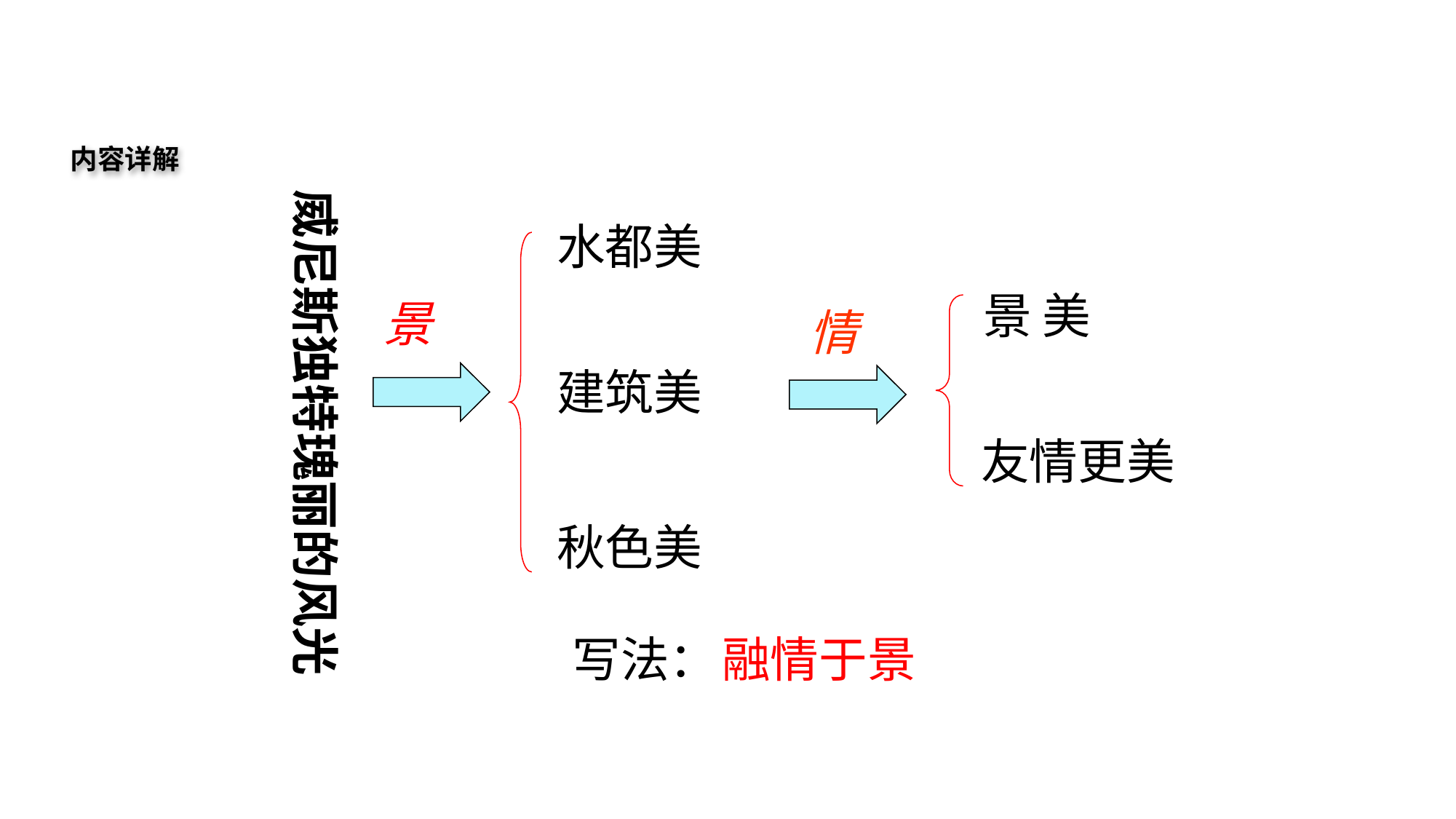

内容详解
威尼斯独特瑰丽的风光
水都美

景 美
景

情
建筑美

友情更美
秋色美
写法：
融情于景